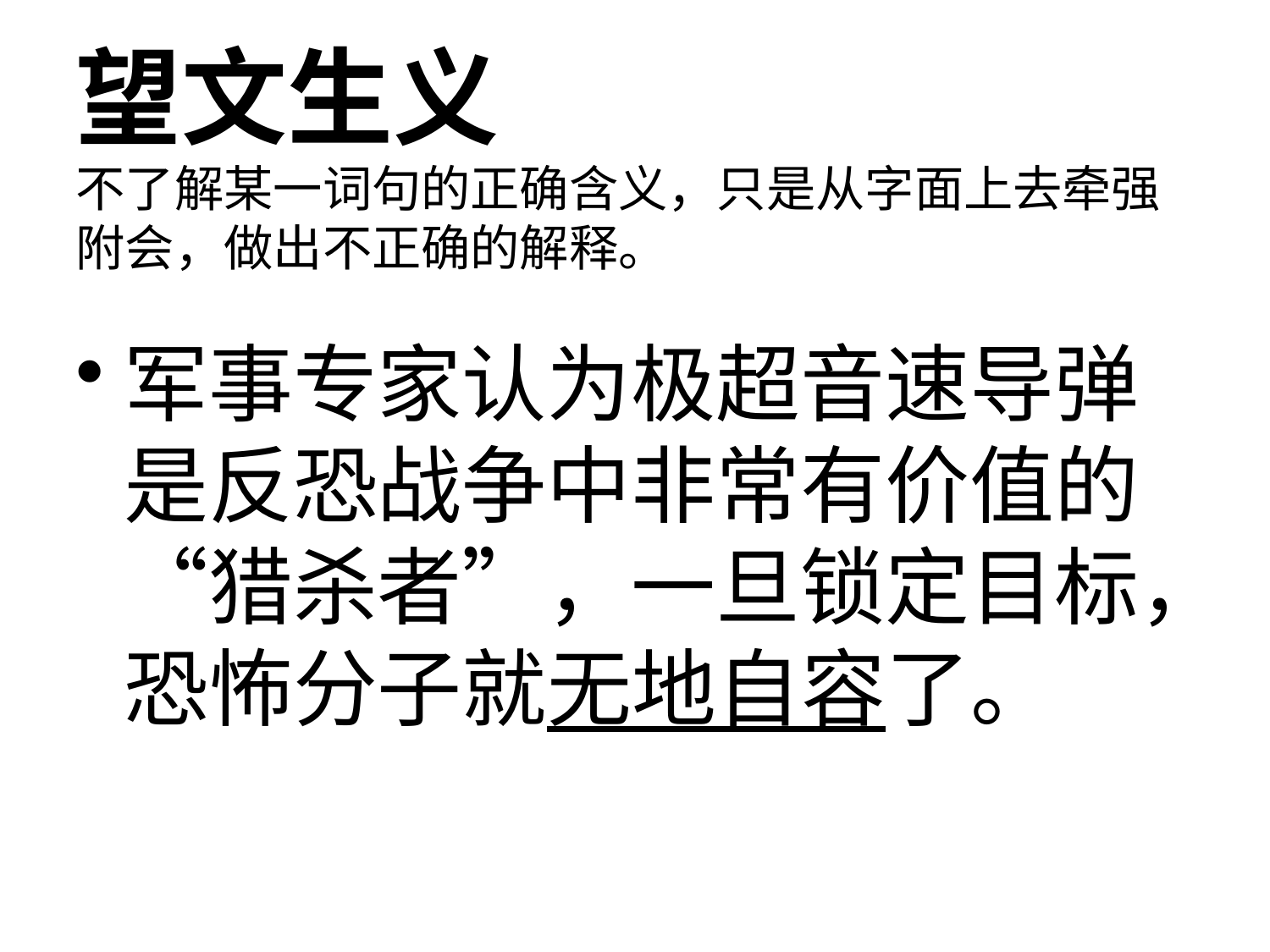

# 望文生义 不了解某一词句的正确含义，只是从字面上去牵强附会，做出不正确的解释。
军事专家认为极超音速导弹是反恐战争中非常有价值的“猎杀者”，一旦锁定目标，恐怖分子就无地自容了。